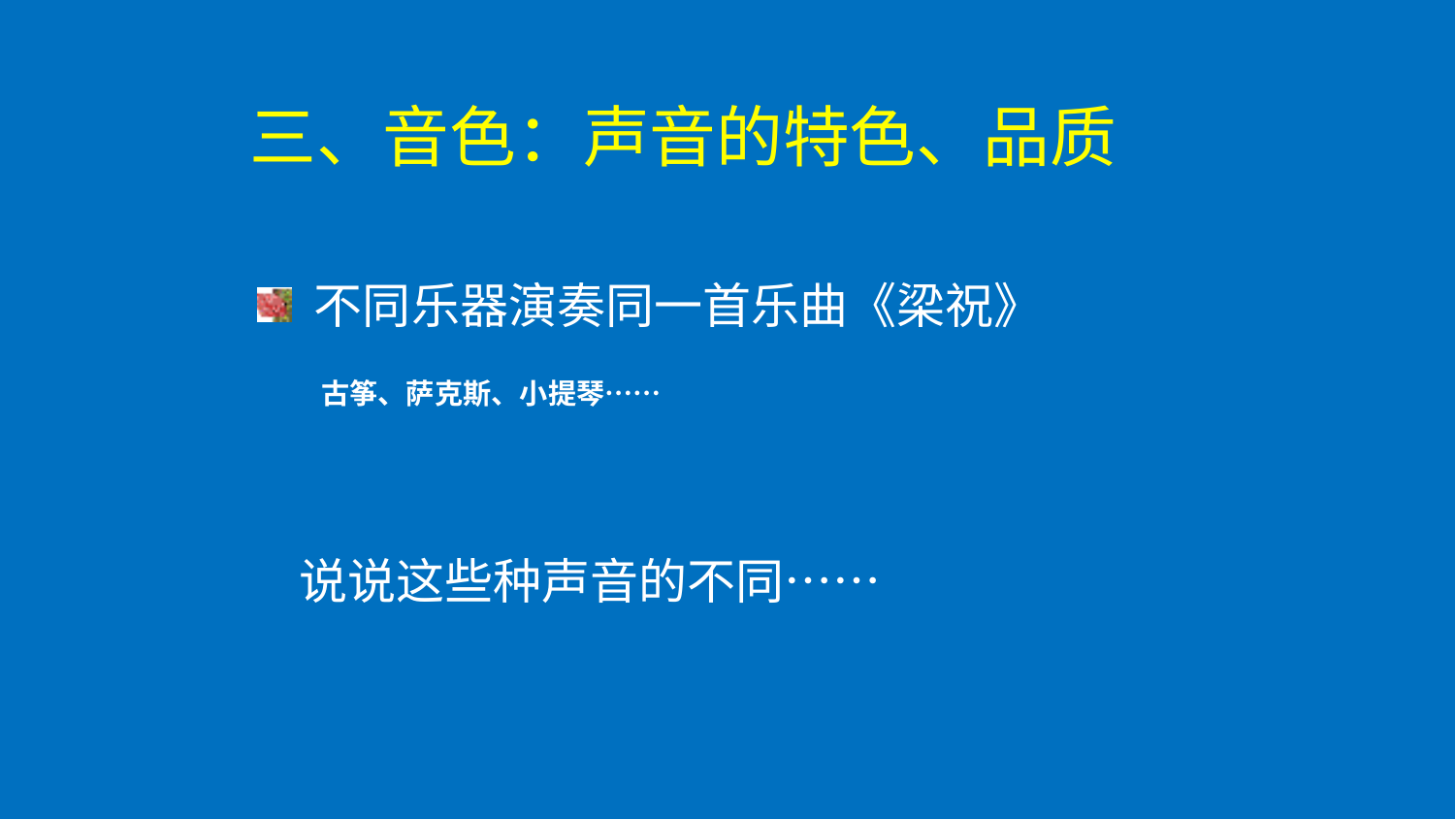

三、音色：声音的特色、品质
 不同乐器演奏同一首乐曲《梁祝》
古筝、萨克斯、小提琴……
说说这些种声音的不同……